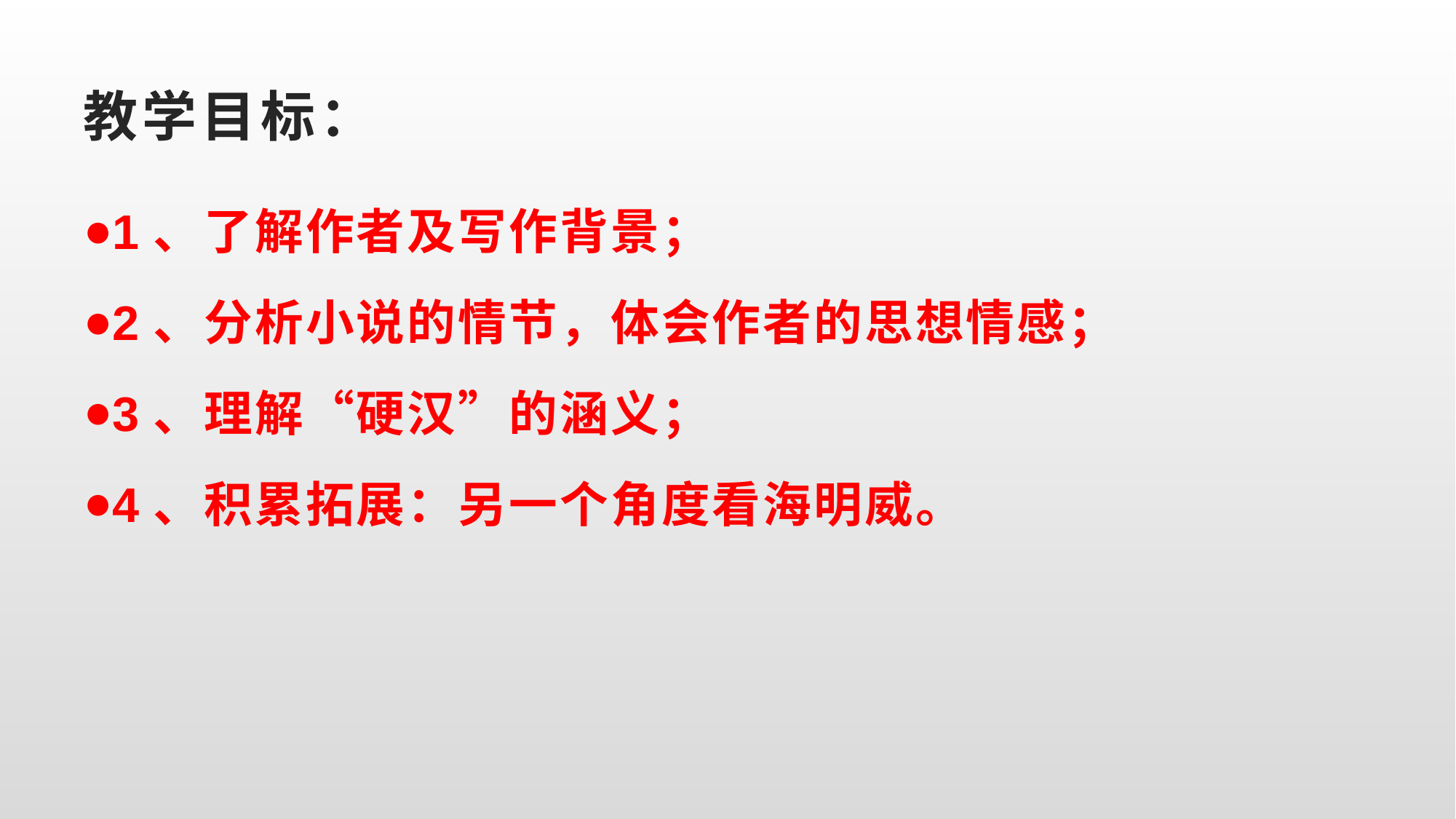

# 教学目标：
1、了解作者及写作背景；
2、分析小说的情节，体会作者的思想情感；
3、理解“硬汉”的涵义；
4、积累拓展：另一个角度看海明威。